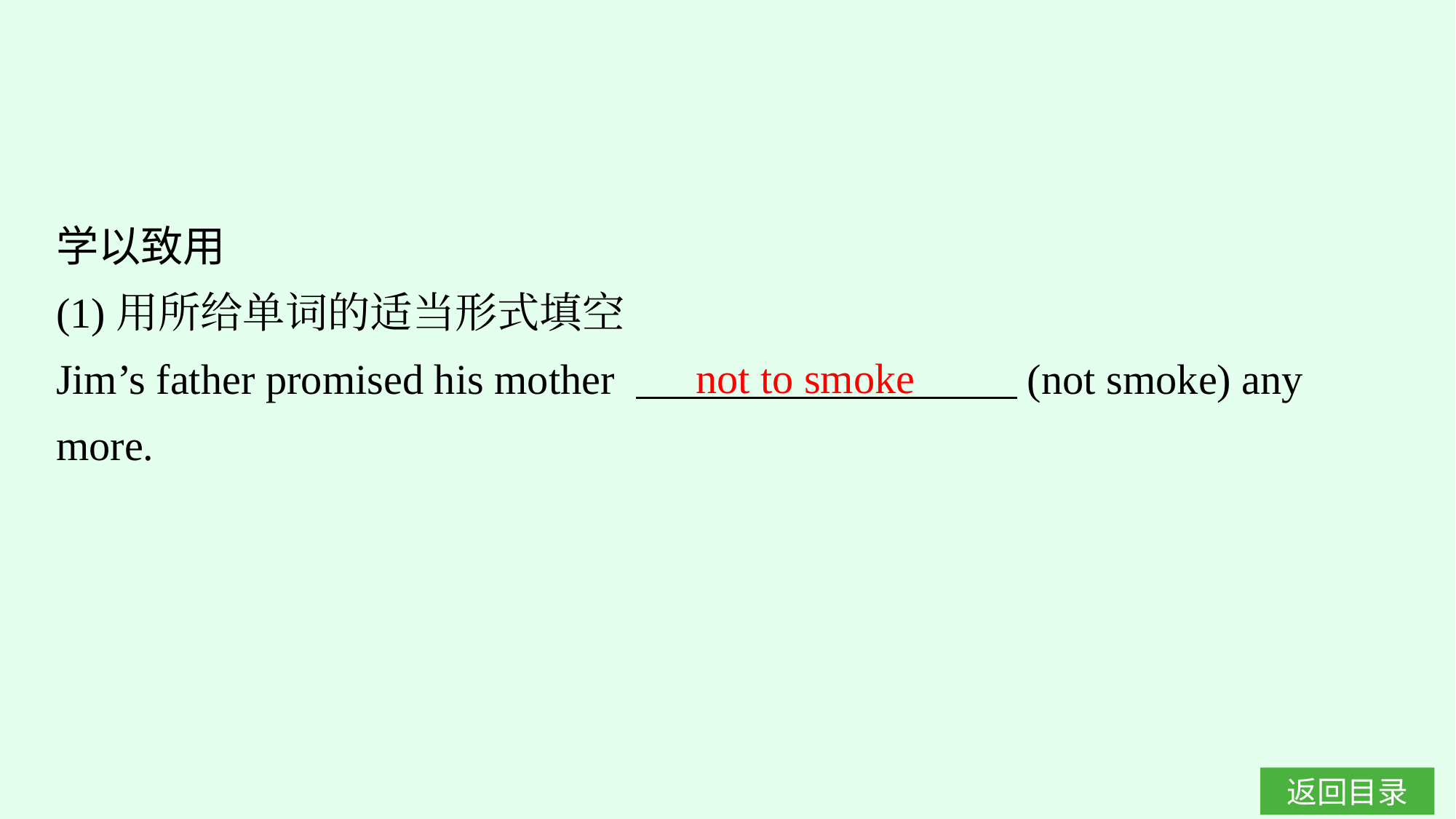

学以致用
(1)用所给单词的适当形式填空
Jim’s father promised his mother 　　　　　　　　　(not smoke) any more.
not to smoke